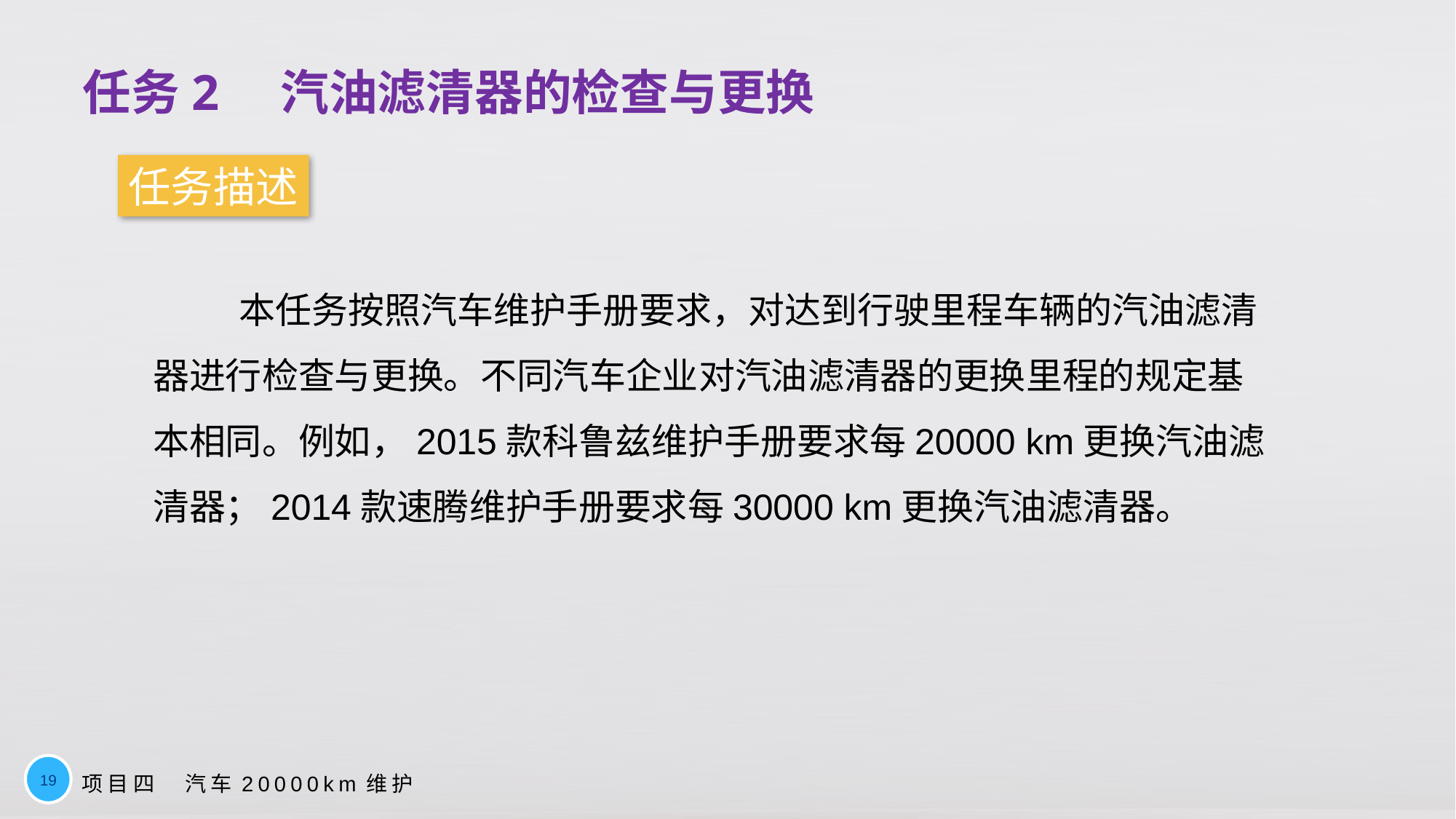

任务2　汽油滤清器的检查与更换
任务描述
本任务按照汽车维护手册要求，对达到行驶里程车辆的汽油滤清器进行检查与更换。不同汽车企业对汽油滤清器的更换里程的规定基本相同。例如，2015款科鲁兹维护手册要求每20000 km更换汽油滤清器；2014款速腾维护手册要求每30000 km更换汽油滤清器。
19